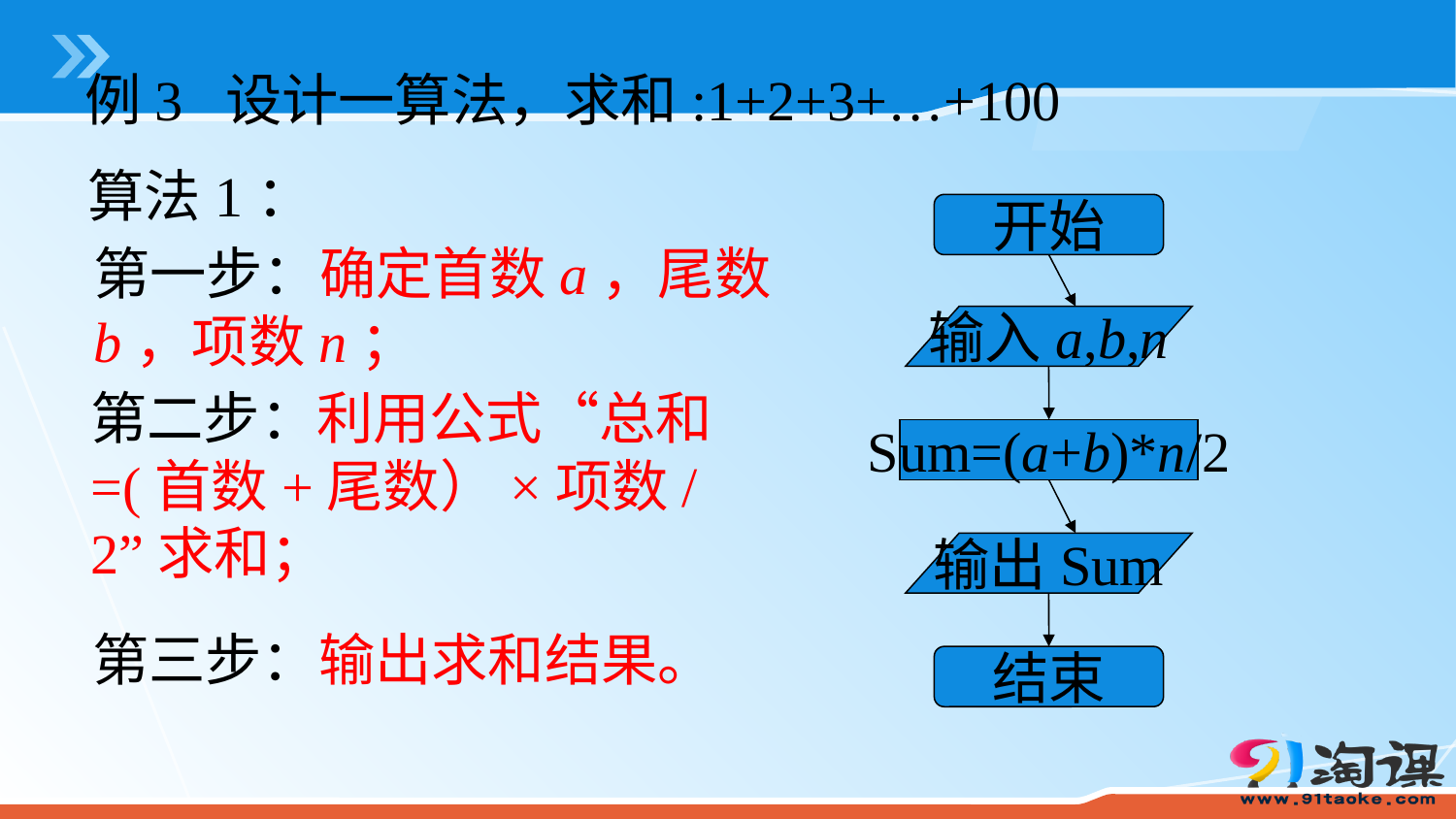

例3  设计一算法，求和:1+2+3+…+100
算法1：
开始
输入a,b,n
Sum=(a+b)*n/2
输出Sum
结束
第一步：确定首数a，尾数b，项数n；
第二步：利用公式“总和=(首数+尾数）×项数/2”求和；
第三步：输出求和结果。